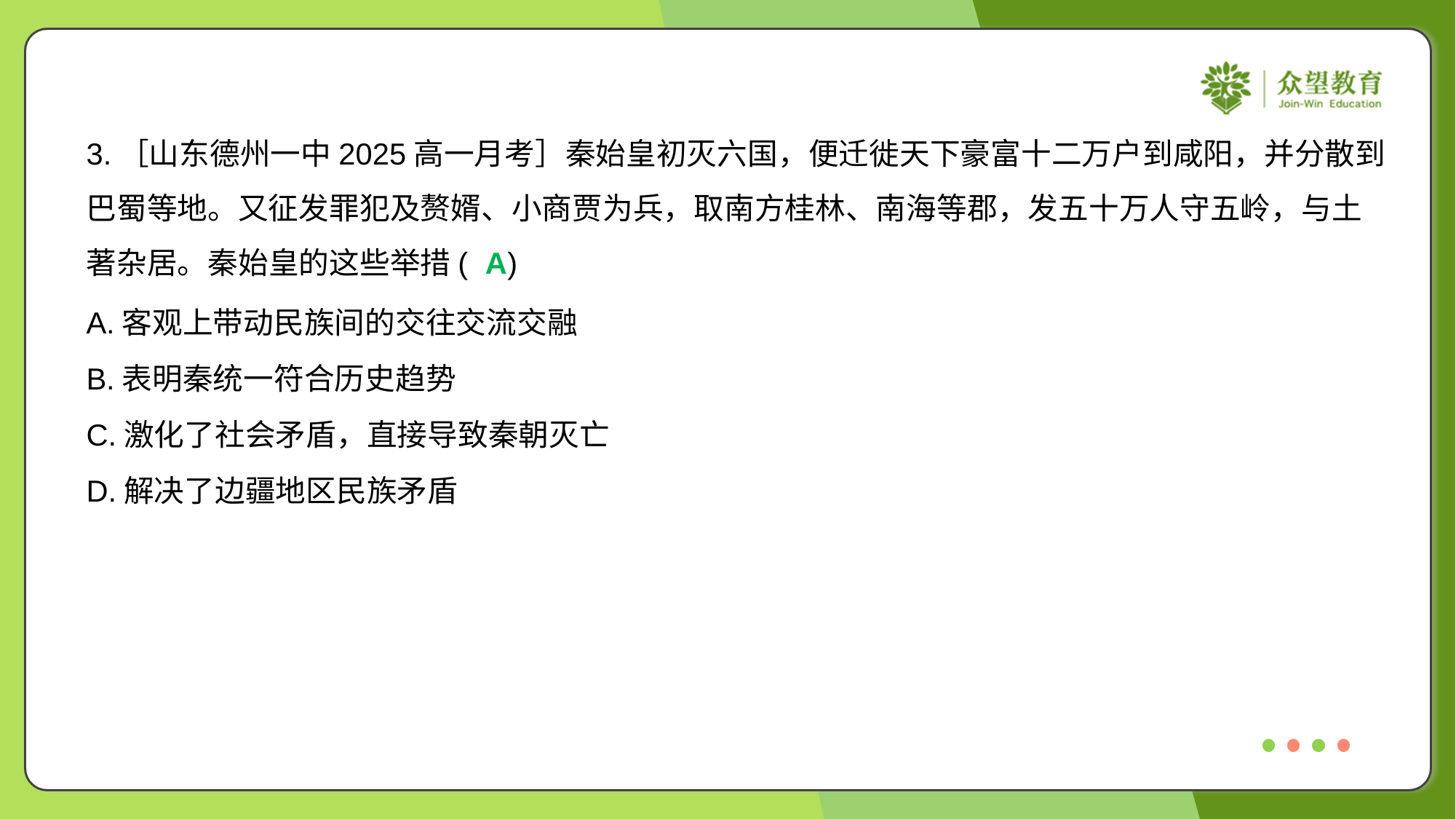

3.［山东德州一中2025高一月考］秦始皇初灭六国，便迁徙天下豪富十二万户到咸阳，并分散到
巴蜀等地。又征发罪犯及赘婿、小商贾为兵，取南方桂林、南海等郡，发五十万人守五岭，与土
著杂居。秦始皇的这些举措(     )
A
A.客观上带动民族间的交往交流交融
B.表明秦统一符合历史趋势
C.激化了社会矛盾，直接导致秦朝灭亡
D.解决了边疆地区民族矛盾